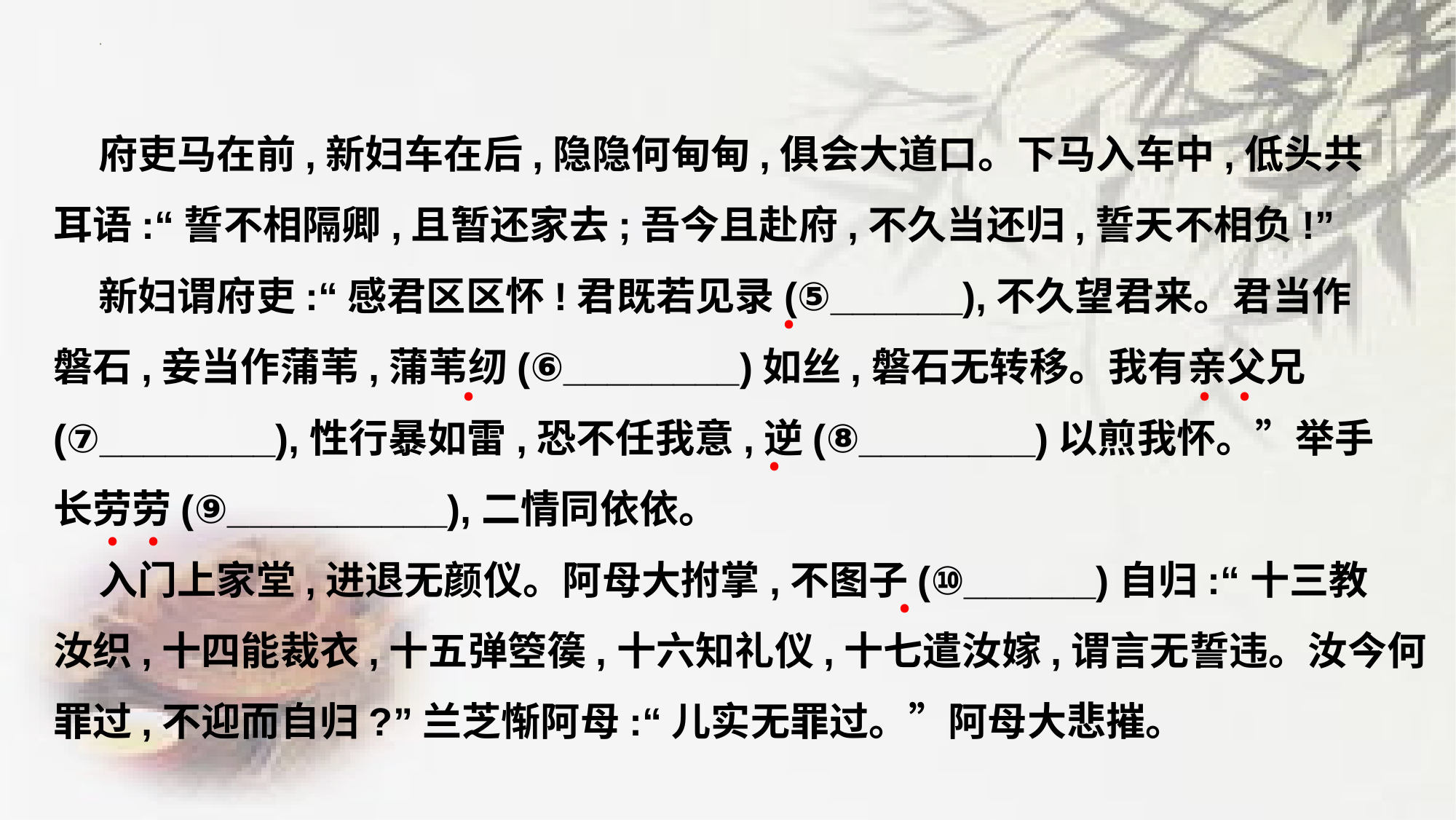

府吏马在前,新妇车在后,隐隐何甸甸,俱会大道口。下马入车中,低头共
耳语:“誓不相隔卿,且暂还家去;吾今且赴府,不久当还归,誓天不相负!”
    新妇谓府吏:“感君区区怀!君既若见录(⑤______),不久望君来。君当作
磐石,妾当作蒲苇,蒲苇纫(⑥________)如丝,磐石无转移。我有亲父兄
(⑦________),性行暴如雷,恐不任我意,逆(⑧________)以煎我怀。”举手
长劳劳(⑨__________),二情同依依。
    入门上家堂,进退无颜仪。阿母大拊掌,不图子(⑩______)自归:“十三教
汝织,十四能裁衣,十五弹箜篌,十六知礼仪,十七遣汝嫁,谓言无誓违。汝今何
罪过,不迎而自归?”兰芝惭阿母:“儿实无罪过。”阿母大悲摧。
﹒
﹒
﹒
﹒
﹒
﹒
﹒
﹒